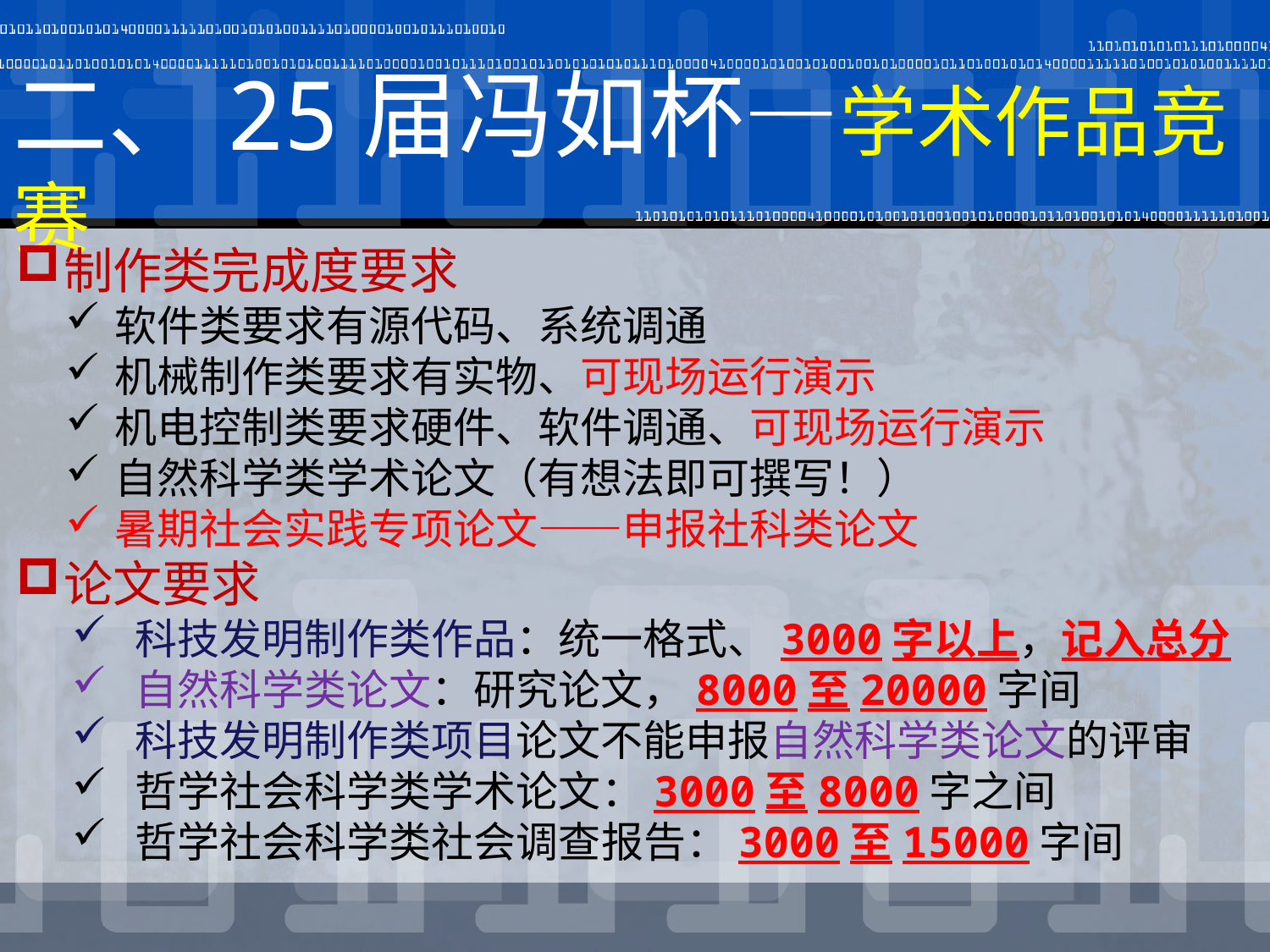

# 二、25届冯如杯—学术作品竞赛
制作类完成度要求
软件类要求有源代码、系统调通
机械制作类要求有实物、可现场运行演示
机电控制类要求硬件、软件调通、可现场运行演示
自然科学类学术论文（有想法即可撰写！）
暑期社会实践专项论文——申报社科类论文
论文要求
科技发明制作类作品：统一格式、3000字以上，记入总分
自然科学类论文：研究论文，8000至20000字间
科技发明制作类项目论文不能申报自然科学类论文的评审
哲学社会科学类学术论文：3000至8000字之间
哲学社会科学类社会调查报告：3000至15000字间